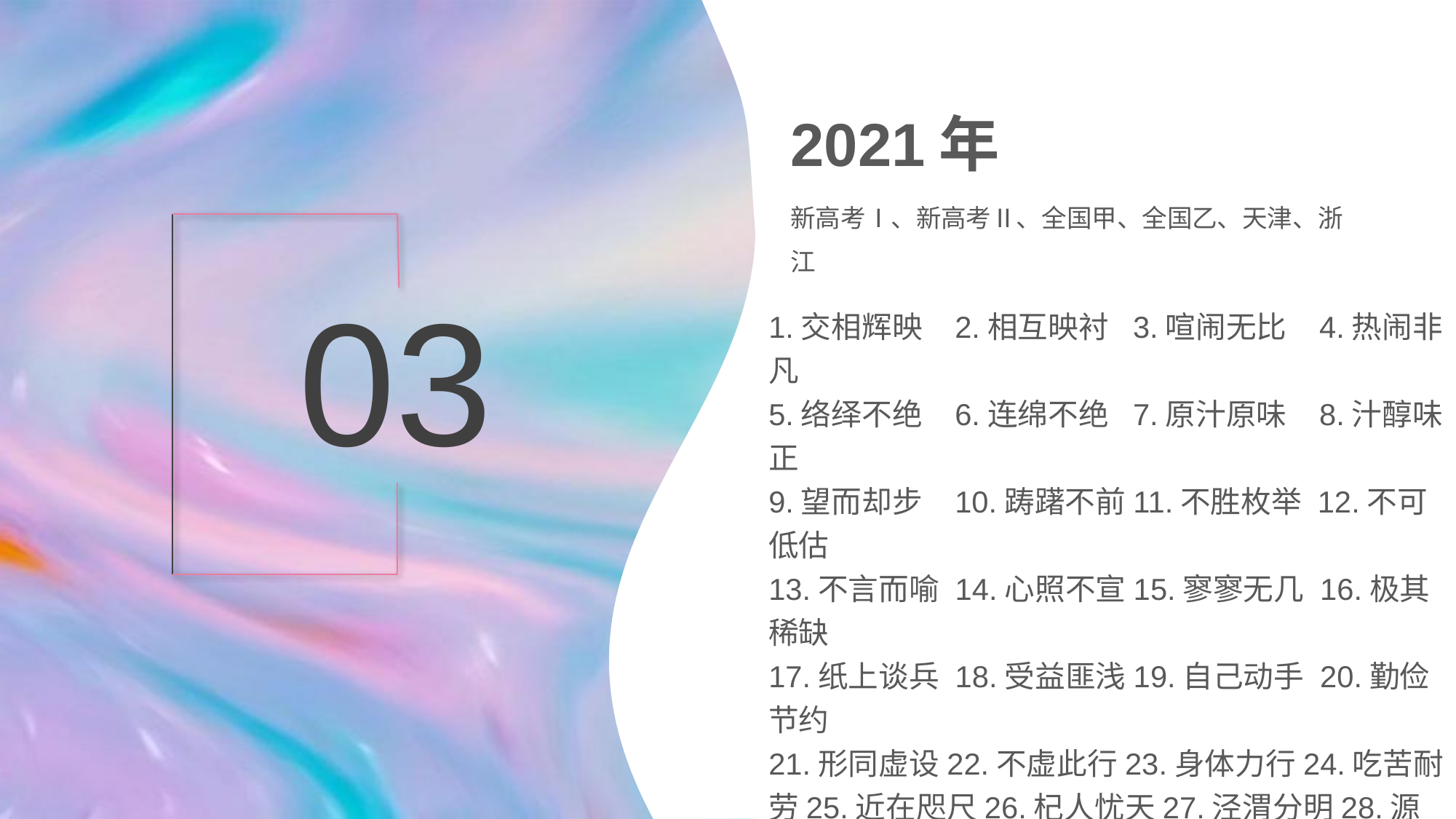

2021年
新高考Ⅰ、新高考Ⅱ、全国甲、全国乙、天津、浙江
03
1.交相辉映   2.相互映衬  3.喧闹无比   4.热闹非凡
5.络绎不绝   6.连绵不绝  7.原汁原味   8.汁醇味正
9.望而却步   10.踌躇不前11.不胜枚举 12.不可低估
13.不言而喻 14.心照不宣15.寥寥无几 16.极其稀缺
17.纸上谈兵 18.受益匪浅19.自己动手 20.勤俭节约
21.形同虚设22.不虚此行23.身体力行24.吃苦耐劳25.近在咫尺26.杞人忧天27.泾渭分明28.源源不断29.触手可及30.空穴来风31.非此即彼32.取之不尽
33.一文不名34.异曲同工35.不值一钱36.不约而同
37.孜孜不倦38.不露声色